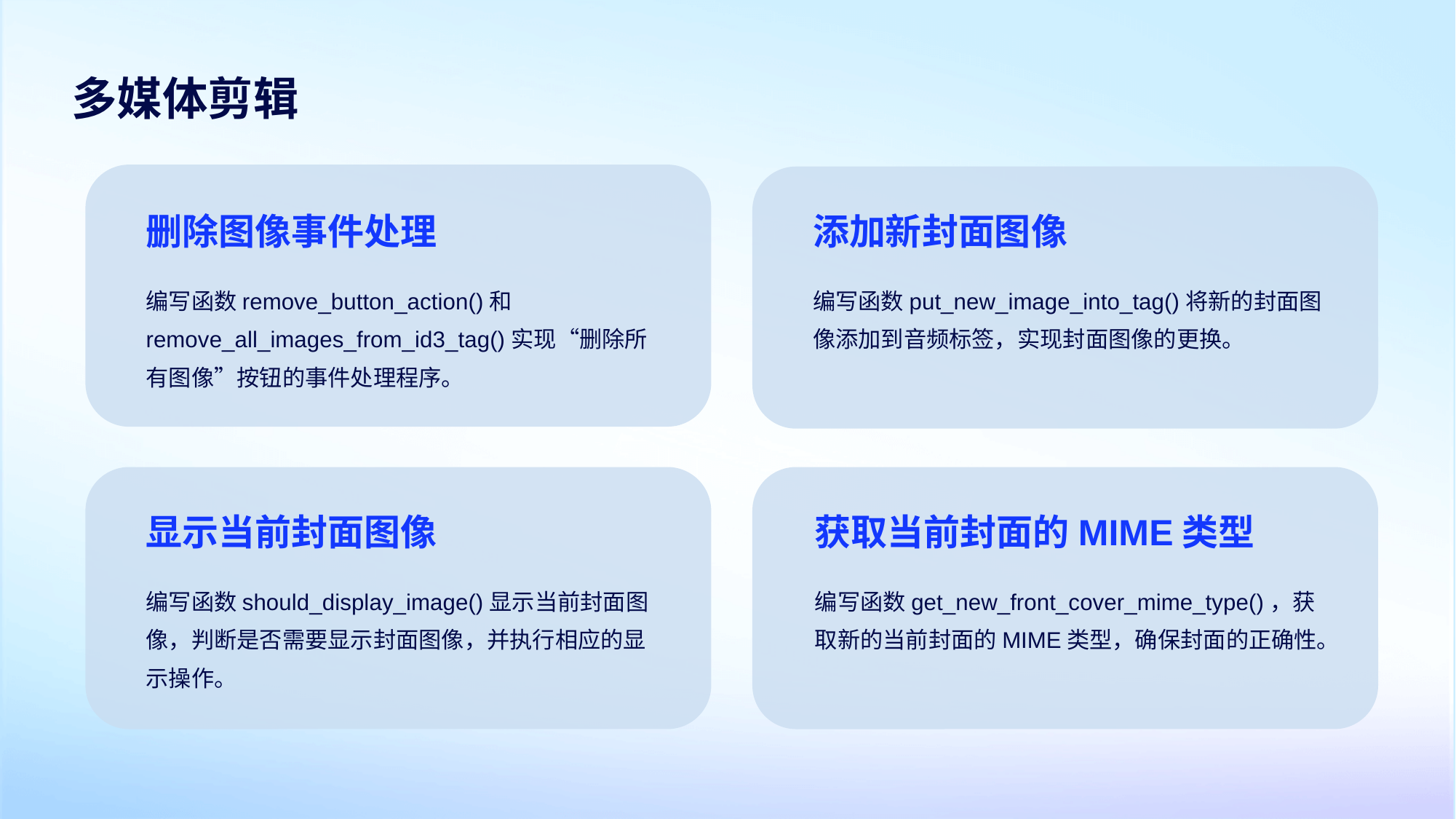

多媒体剪辑

删除图像事件处理
添加新封面图像
编写函数remove_button_action()和remove_all_images_from_id3_tag()实现“删除所有图像”按钮的事件处理程序。
编写函数put_new_image_into_tag()将新的封面图像添加到音频标签，实现封面图像的更换。

显示当前封面图像
获取当前封面的MIME类型
编写函数should_display_image()显示当前封面图像，判断是否需要显示封面图像，并执行相应的显示操作。
编写函数get_new_front_cover_mime_type()，获取新的当前封面的MIME类型，确保封面的正确性。